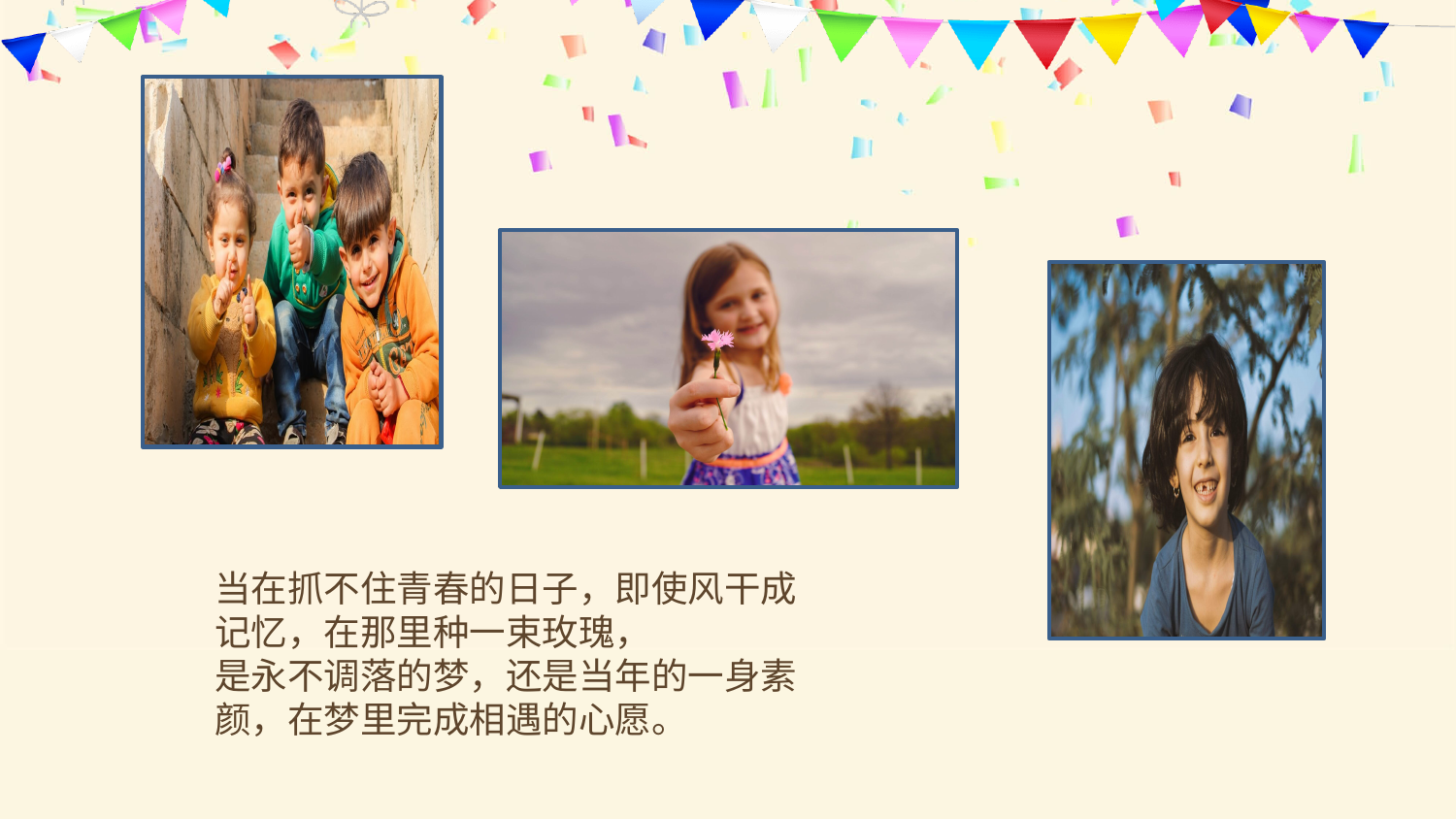

当在抓不住青春的日子，即使风干成记忆，在那里种一束玫瑰，
是永不调落的梦，还是当年的一身素颜，在梦里完成相遇的心愿。